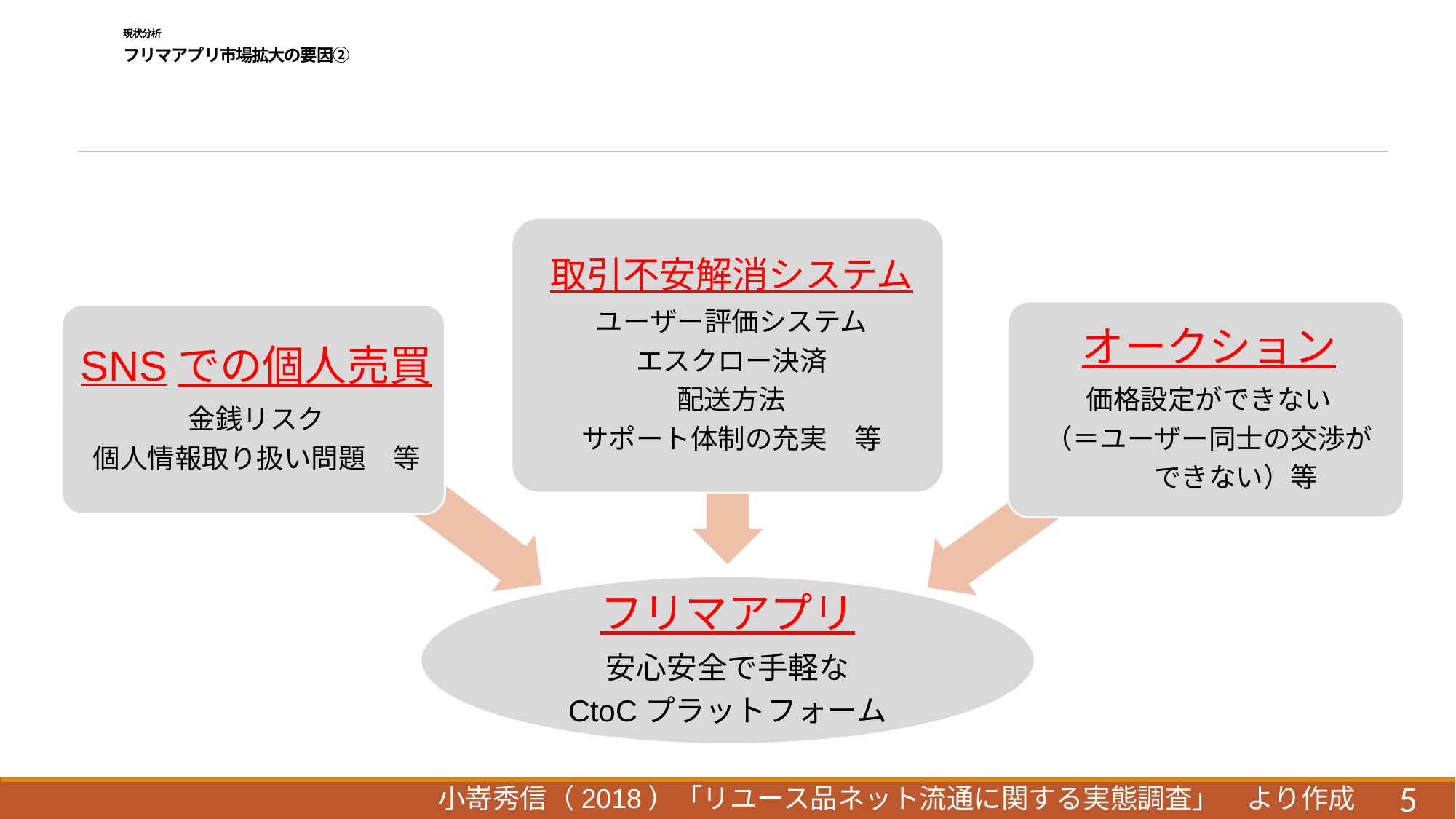

現状分析
　
フリマアプリ市場拡大の要因②
フリマアプリ
安心安全で手軽な
CtoCプラットフォーム
SNSでの個人売買
金銭リスク
個人情報取り扱い問題　等
オークション
価格設定ができない
（＝ユーザー同士の交渉が
　　できない）等
取引不安解消システム
ユーザー評価システム
エスクロー決済
配送方法
サポート体制の充実　等
小嵜秀信（2018）「リユース品ネット流通に関する実態調査」　より作成
5